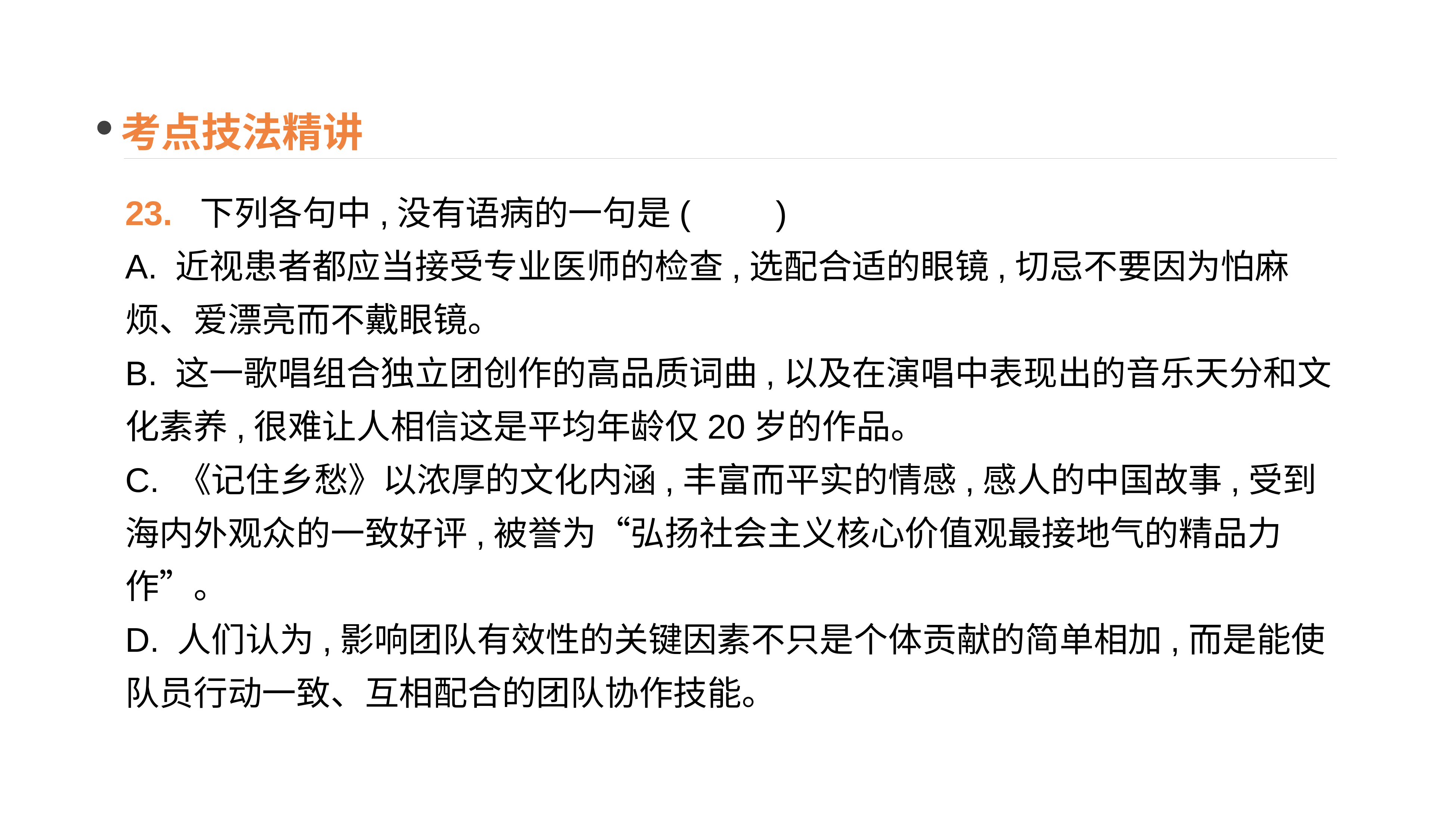

考点技法精讲

23.  下列各句中,没有语病的一句是(　　)
A. 近视患者都应当接受专业医师的检查,选配合适的眼镜,切忌不要因为怕麻烦、爱漂亮而不戴眼镜。
B. 这一歌唱组合独立团创作的高品质词曲,以及在演唱中表现出的音乐天分和文化素养,很难让人相信这是平均年龄仅20岁的作品。
C. 《记住乡愁》以浓厚的文化内涵,丰富而平实的情感,感人的中国故事,受到海内外观众的一致好评,被誉为“弘扬社会主义核心价值观最接地气的精品力作”。
D. 人们认为,影响团队有效性的关键因素不只是个体贡献的简单相加,而是能使队员行动一致、互相配合的团队协作技能。